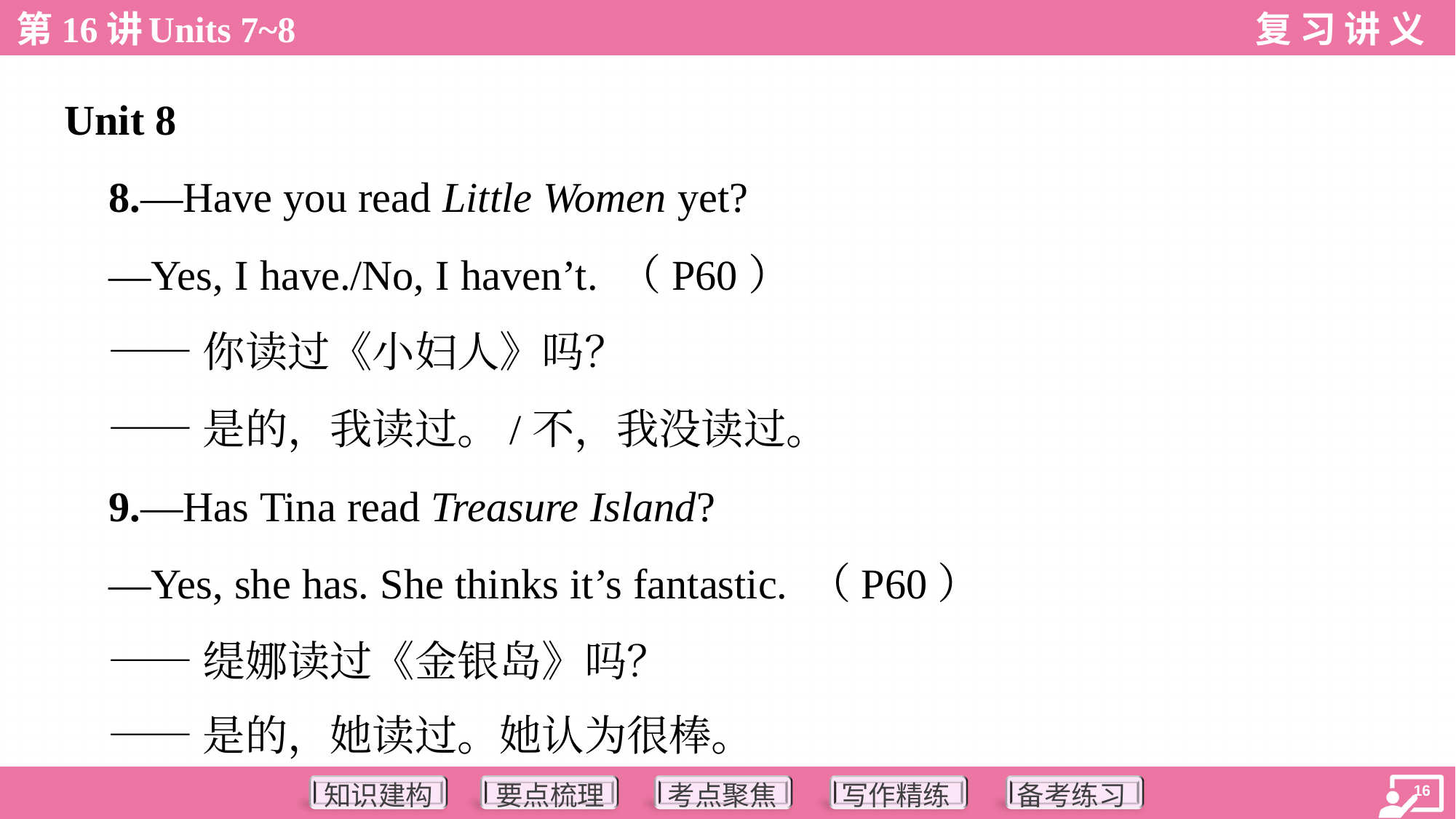

Unit 8
    8.—Have you read Little Women yet?
    —Yes, I have./No, I haven’t. （P60）
    ——你读过《小妇人》吗？
    ——是的，我读过。/不，我没读过。
    9.—Has Tina read Treasure Island?
    —Yes, she has. She thinks it’s fantastic. （P60）
    ——缇娜读过《金银岛》吗？
    ——是的，她读过。她认为很棒。